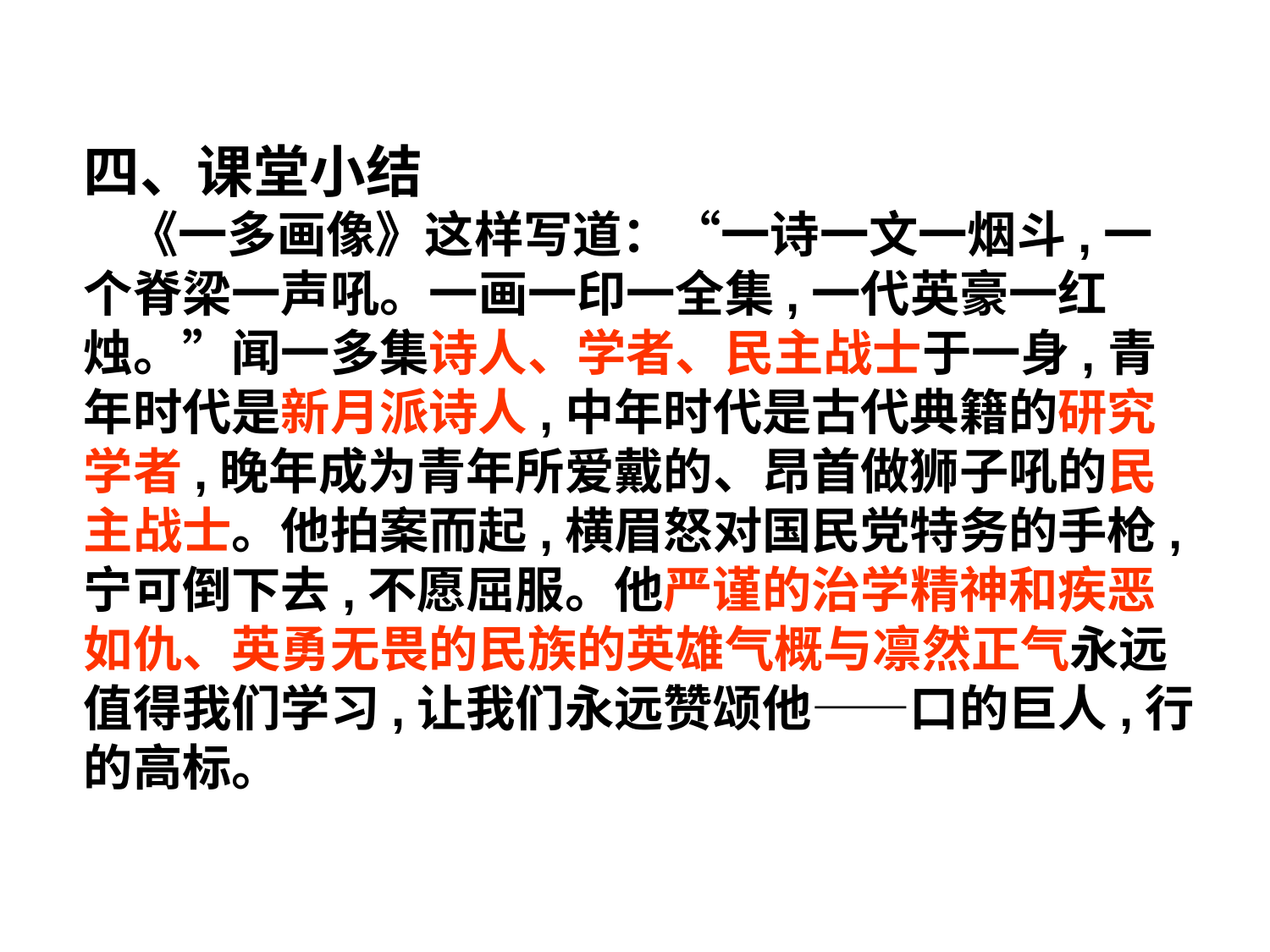

四、课堂小结
   《一多画像》这样写道：“一诗一文一烟斗,一个脊梁一声吼。一画一印一全集,一代英豪一红烛。”闻一多集诗人、学者、民主战士于一身,青年时代是新月派诗人,中年时代是古代典籍的研究学者,晚年成为青年所爱戴的、昂首做狮子吼的民主战士。他拍案而起,横眉怒对国民党特务的手枪,宁可倒下去,不愿屈服。他严谨的治学精神和疾恶如仇、英勇无畏的民族的英雄气概与凛然正气永远值得我们学习,让我们永远赞颂他——口的巨人,行的高标。